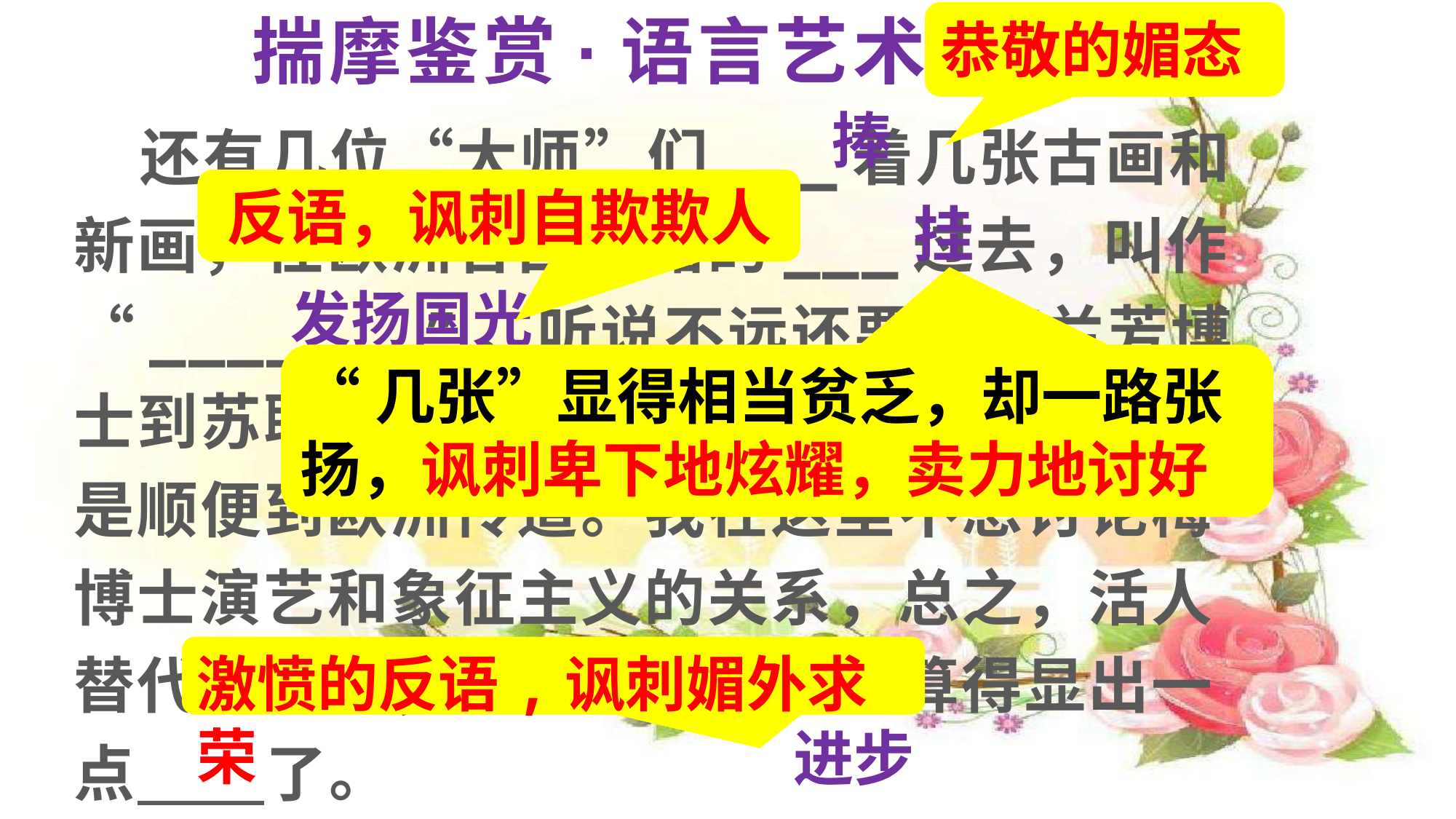

# 揣摩鉴赏·语言艺术
恭敬的媚态

捧
    还有几位“大师”们___着几张古画和新画，在欧洲各国一路的___过去，叫作“_______”。听说不远还要送梅兰芳博士到苏联去，以催进“象征主义”，此后是顺便到欧洲传道。我在这里不想讨论梅博士演艺和象征主义的关系，总之，活人替代了古董，我敢说，也可以算得显出一点        了。
反语，讽刺自欺欺人
挂
发扬国光
“几张”显得相当贫乏，却一路张扬，讽刺卑下地炫耀，卖力地讨好
激愤的反语,讽刺媚外求荣
进步